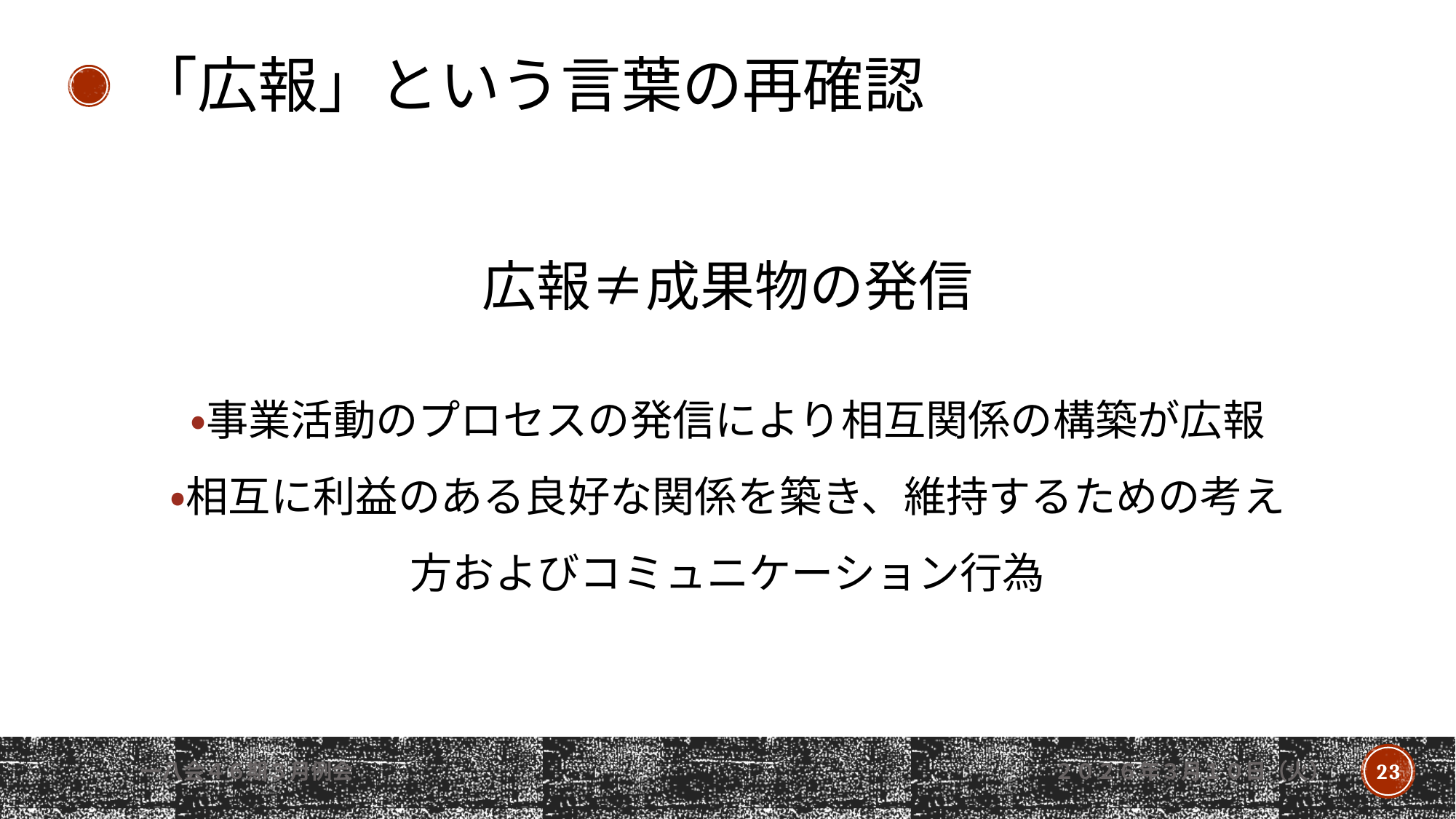

「広報」という言葉の再確認

広報≠成果物の発信

・事業活動のプロセスの発信により相互関係の構築が広報
・相互に利益のある良好な関係を築き、維持するための考え方およびコミュニケーション行為
一八会４６期３月例会
２０２６年３月１０日（火）
23